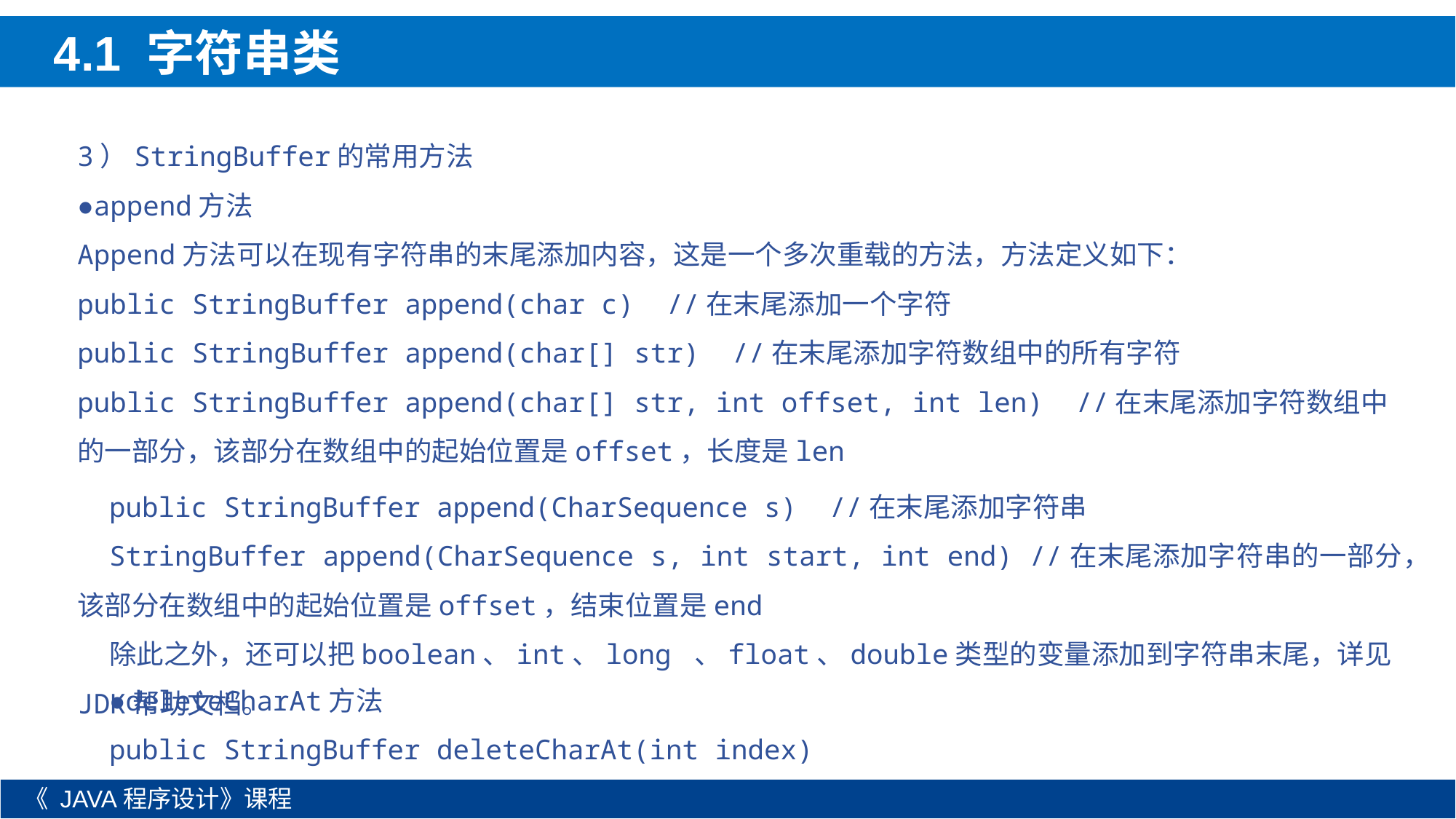

4.1 字符串类
3）StringBuffer的常用方法
●append方法
Append方法可以在现有字符串的末尾添加内容，这是一个多次重载的方法，方法定义如下：
public StringBuffer append(char c)  //在末尾添加一个字符
public StringBuffer append(char[] str)  //在末尾添加字符数组中的所有字符
public StringBuffer append(char[] str, int offset, int len)  //在末尾添加字符数组中的一部分，该部分在数组中的起始位置是offset，长度是len
public StringBuffer append(CharSequence s)  //在末尾添加字符串
StringBuffer append(CharSequence s, int start, int end) //在末尾添加字符串的一部分，该部分在数组中的起始位置是offset，结束位置是end
除此之外，还可以把boolean、int、long 、float、double类型的变量添加到字符串末尾，详见JDK帮助文档。
●deleteCharAt方法
public StringBuffer deleteCharAt(int index)
《 JAVA程序设计》课程